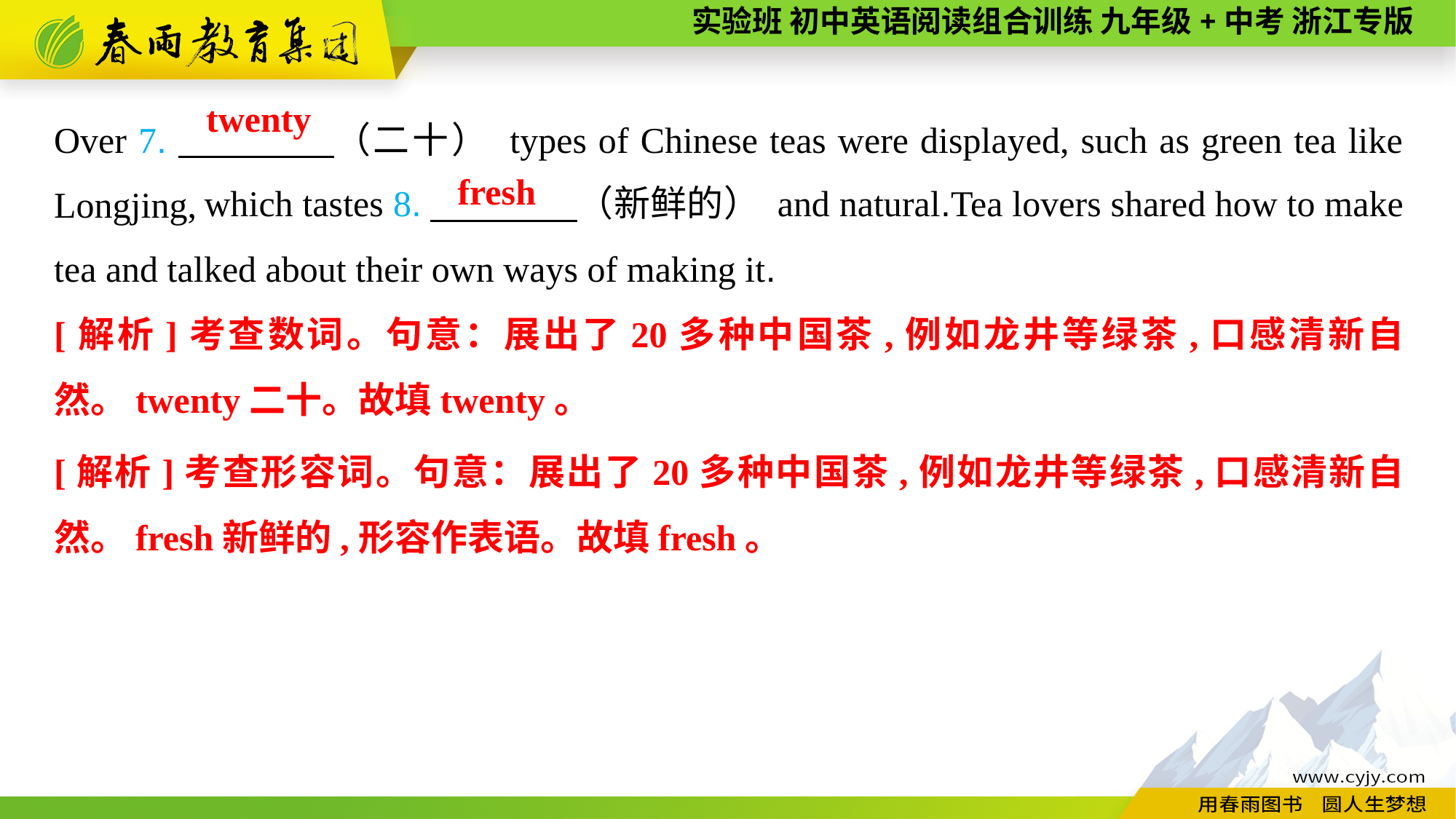

Over 7.　　　　（二十） types of Chinese teas were displayed, such as green tea like Longjing,
twenty
which tastes 8.　　　　（新鲜的） and natural.Tea lovers shared how to make tea and talked about their own ways of making it.
 fresh
[解析]考查数词。句意：展出了20多种中国茶,例如龙井等绿茶,口感清新自然。twenty二十。故填twenty。
[解析]考查形容词。句意：展出了20多种中国茶,例如龙井等绿茶,口感清新自然。fresh新鲜的,形容作表语。故填fresh。